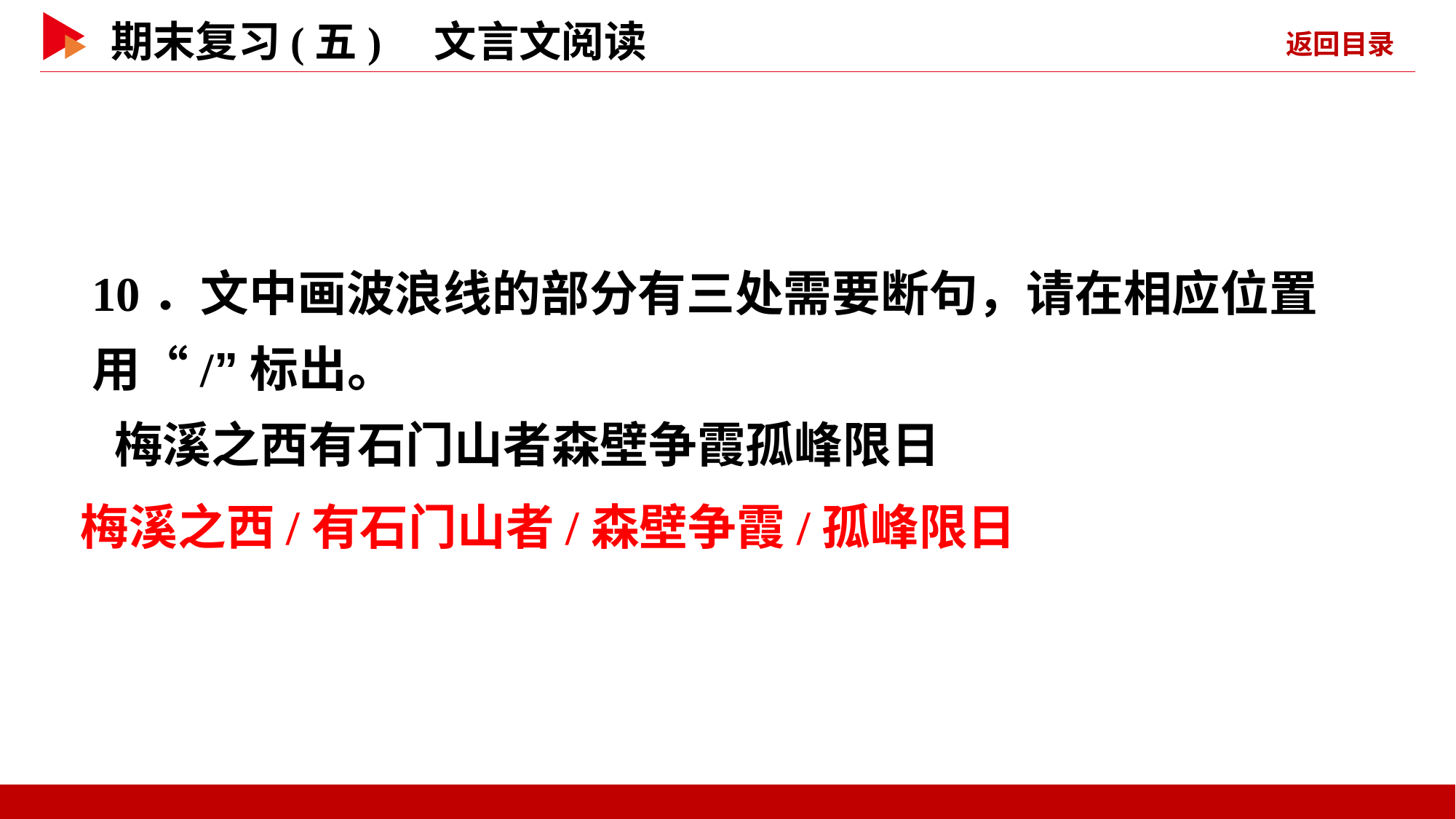

10．文中画波浪线的部分有三处需要断句，请在相应位置用“/”标出。
 梅溪之西有石门山者森壁争霞孤峰限日
 梅溪之西/有石门山者/森壁争霞/孤峰限日